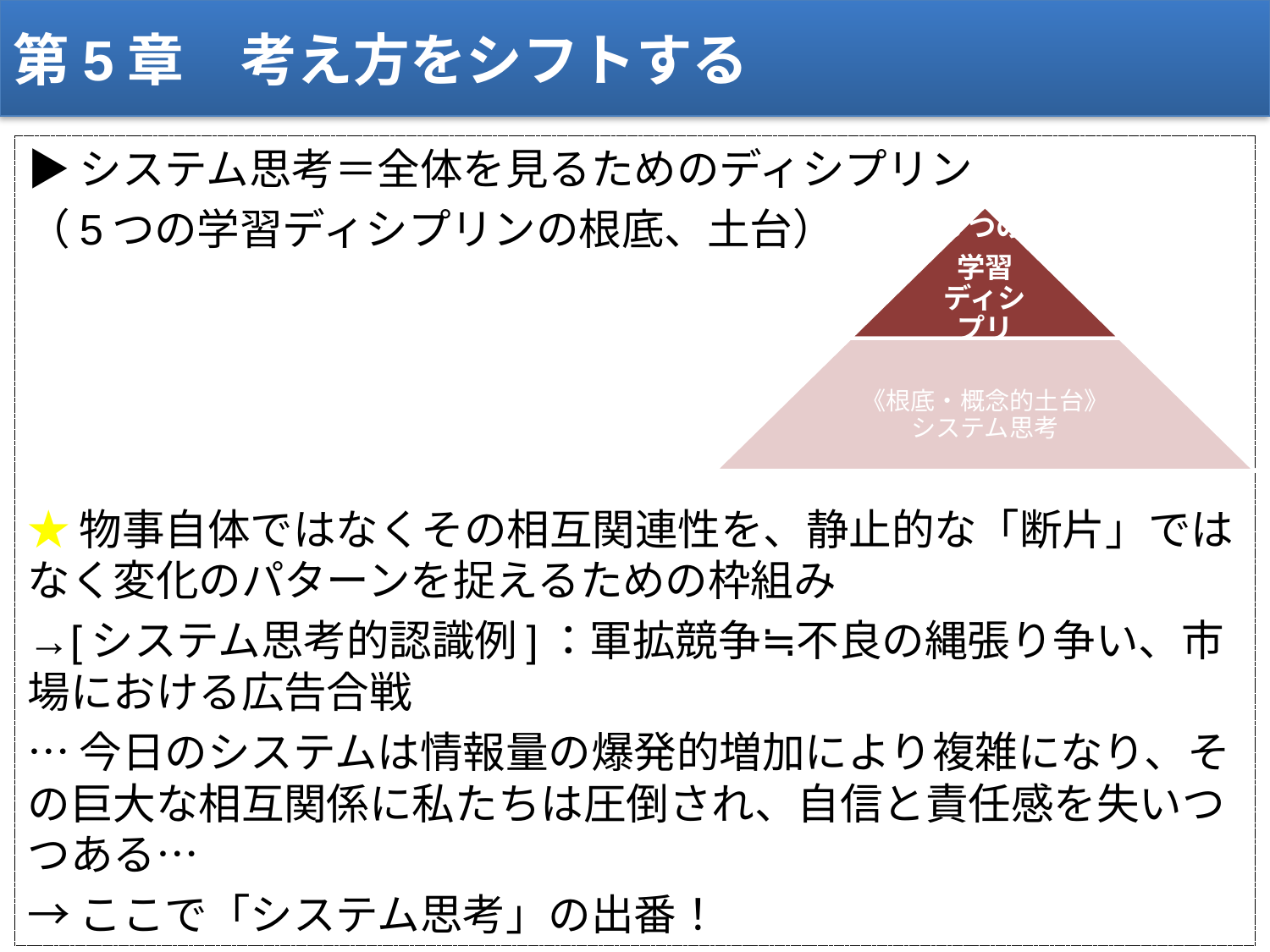

# 第5章　考え方をシフトする
▶システム思考＝全体を見るためのディシプリン
（5つの学習ディシプリンの根底、土台）

★物事自体ではなくその相互関連性を、静止的な「断片」ではなく変化のパターンを捉えるための枠組み
→[システム思考的認識例]：軍拡競争≒不良の縄張り争い、市場における広告合戦
…今日のシステムは情報量の爆発的増加により複雑になり、その巨大な相互関係に私たちは圧倒され、自信と責任感を失いつつある…
→ここで「システム思考」の出番！
5つの
学習ディシプリン
《根底・概念的土台》
システム思考